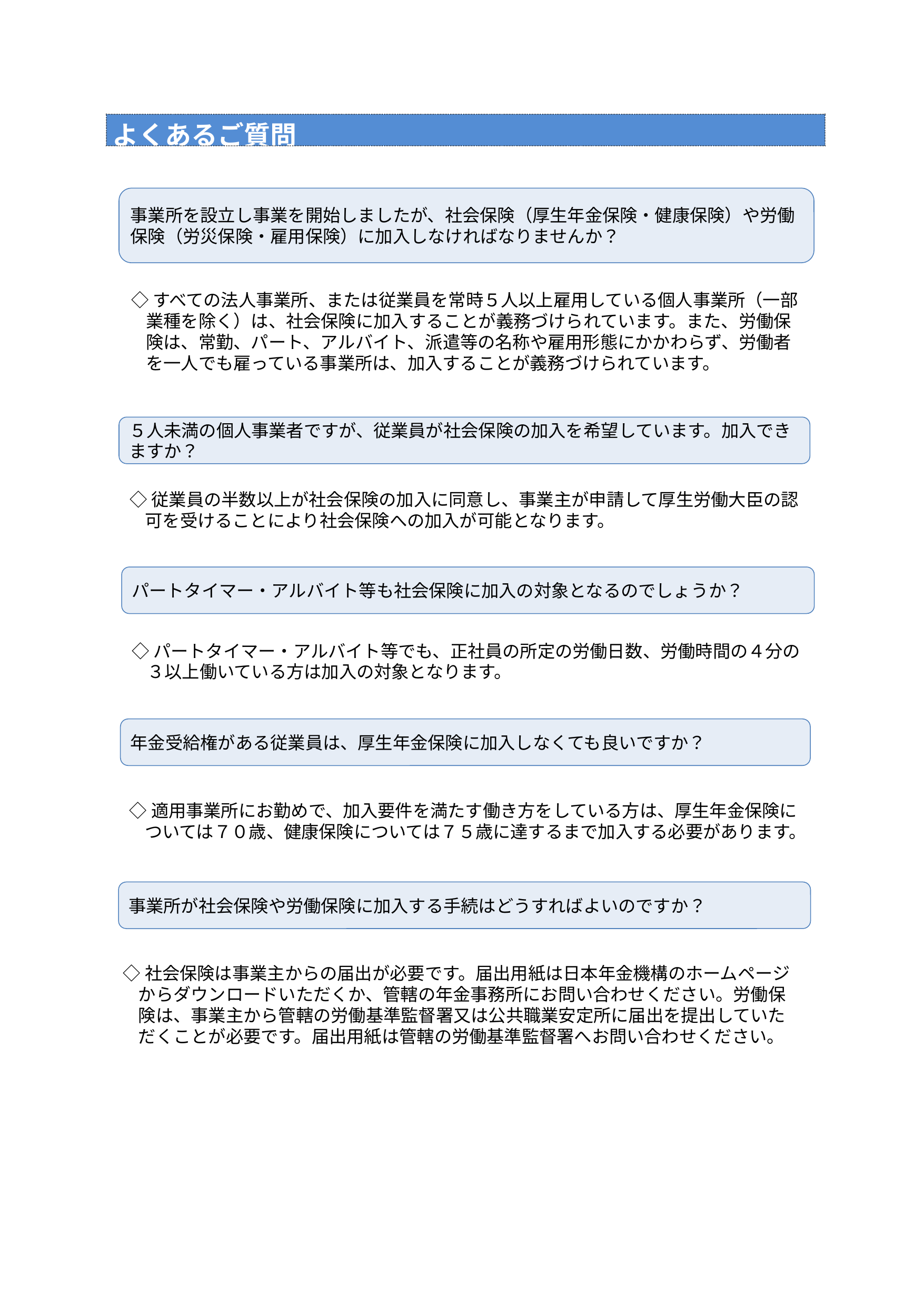

| よくあるご質問 |
| --- |
事業所を設立し事業を開始しましたが、社会保険（厚生年金保険・健康保険）や労働保険（労災保険・雇用保険）に加入しなければなりませんか？
◇すべての法人事業所、または従業員を常時５人以上雇用している個人事業所（一部業種を除く）は、社会保険に加入することが義務づけられています。また、労働保険は、常勤、パート、アルバイト、派遣等の名称や雇用形態にかかわらず、労働者を一人でも雇っている事業所は、加入することが義務づけられています。
５人未満の個人事業者ですが、従業員が社会保険の加入を希望しています。加入できますか？
◇従業員の半数以上が社会保険の加入に同意し、事業主が申請して厚生労働大臣の認可を受けることにより社会保険への加入が可能となります。
パートタイマー・アルバイト等も社会保険に加入の対象となるのでしょうか？
◇パートタイマー・アルバイト等でも、正社員の所定の労働日数、労働時間の４分の３以上働いている方は加入の対象となります。
年金受給権がある従業員は、厚生年金保険に加入しなくても良いですか？
◇適用事業所にお勤めで、加入要件を満たす働き方をしている方は、厚生年金保険については７０歳、健康保険については７５歳に達するまで加入する必要があります。
事業所が社会保険や労働保険に加入する手続はどうすればよいのですか？
◇社会保険は事業主からの届出が必要です。届出用紙は日本年金機構のホームページからダウンロードいただくか、管轄の年金事務所にお問い合わせください。労働保険は、事業主から管轄の労働基準監督署又は公共職業安定所に届出を提出していただくことが必要です。届出用紙は管轄の労働基準監督署へお問い合わせください。